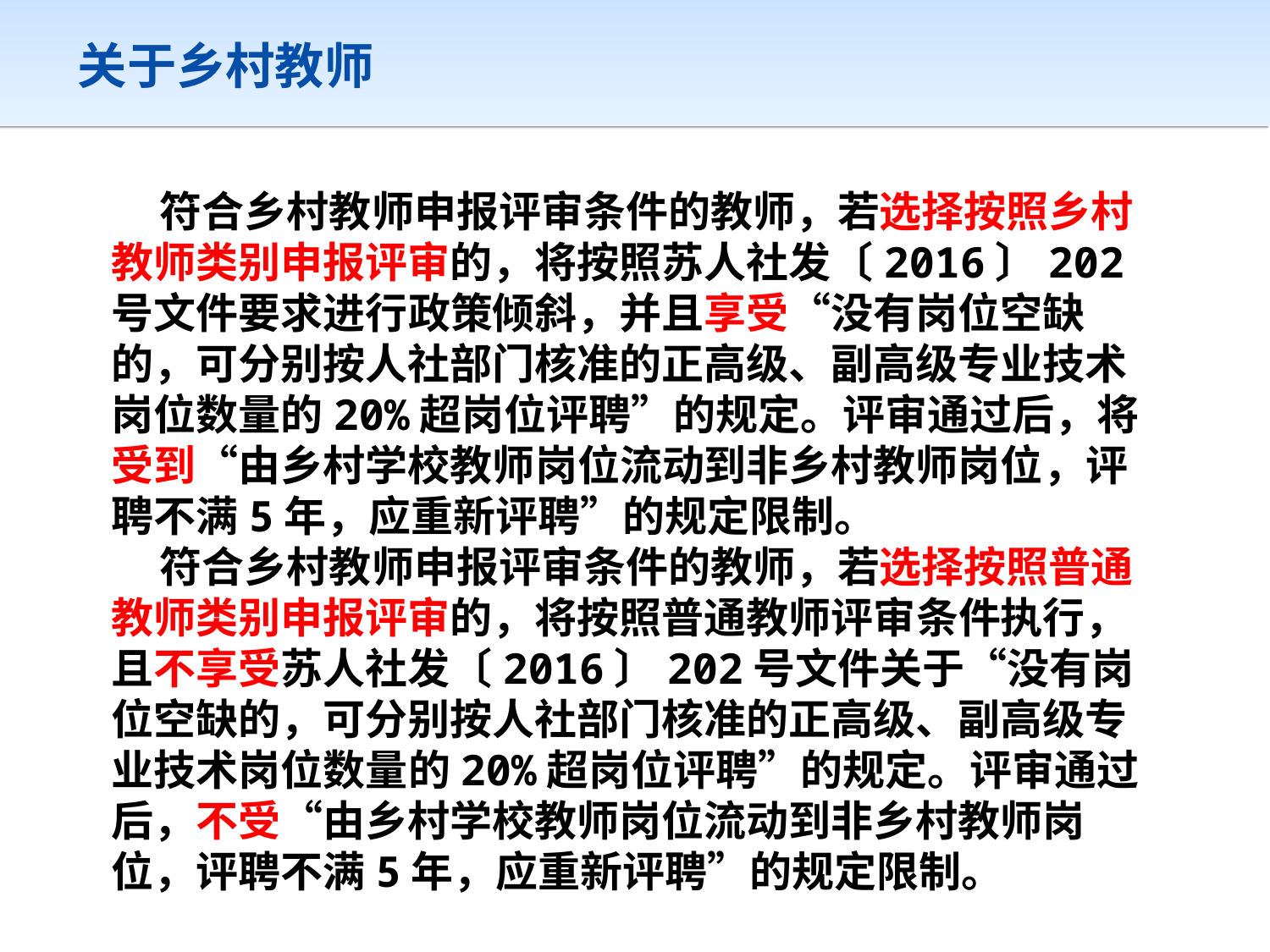

# 关于乡村教师
    符合乡村教师申报评审条件的教师，若选择按照乡村教师类别申报评审的，将按照苏人社发〔2016〕202号文件要求进行政策倾斜，并且享受“没有岗位空缺的，可分别按人社部门核准的正高级、副高级专业技术岗位数量的20%超岗位评聘”的规定。评审通过后，将受到“由乡村学校教师岗位流动到非乡村教师岗位，评聘不满5年，应重新评聘”的规定限制。
    符合乡村教师申报评审条件的教师，若选择按照普通教师类别申报评审的，将按照普通教师评审条件执行，且不享受苏人社发〔2016〕202号文件关于“没有岗位空缺的，可分别按人社部门核准的正高级、副高级专业技术岗位数量的20%超岗位评聘”的规定。评审通过后，不受“由乡村学校教师岗位流动到非乡村教师岗位，评聘不满5年，应重新评聘”的规定限制。